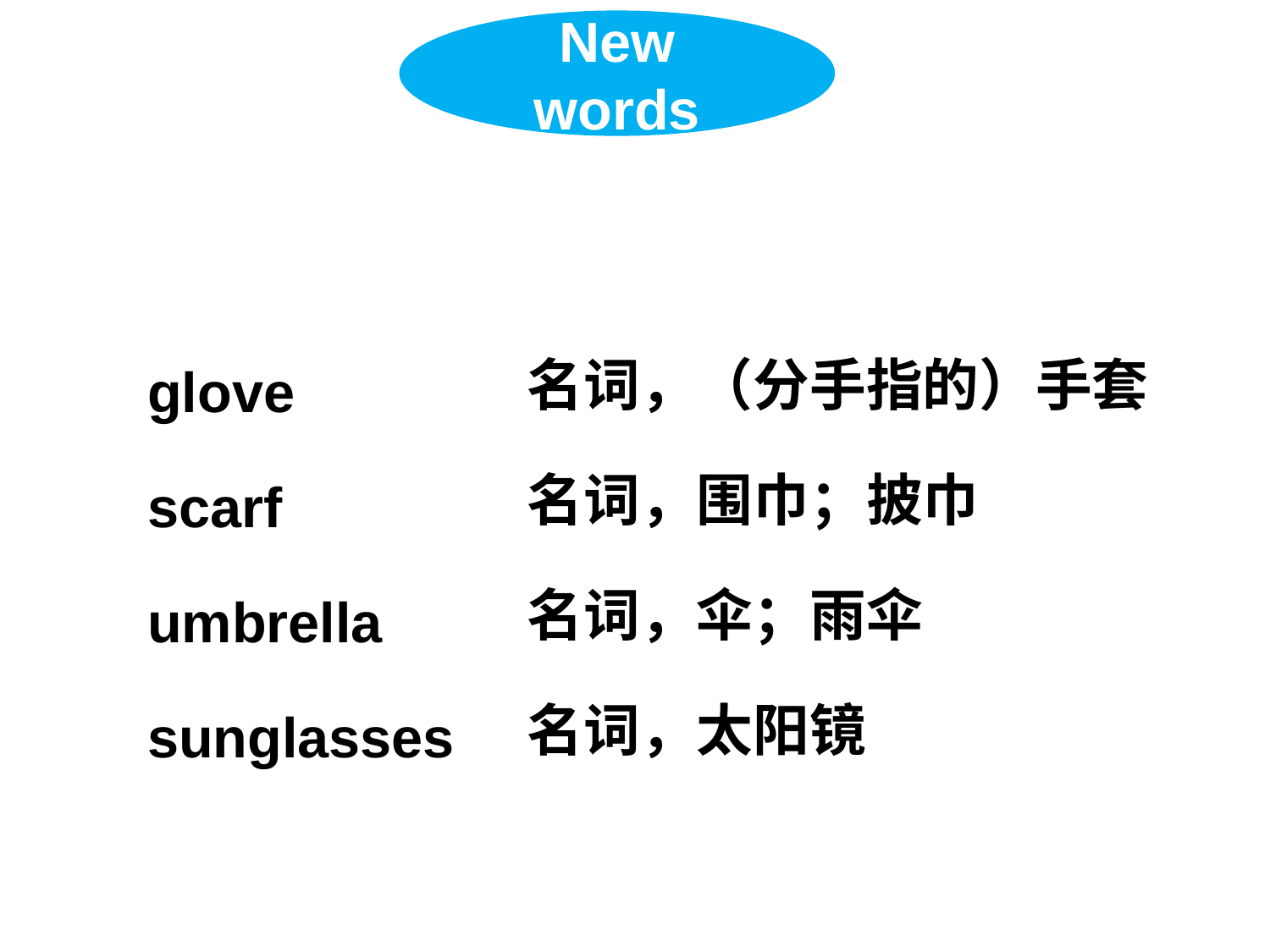

New words
名词，（分手指的）手套
名词，围巾；披巾
名词，伞；雨伞
名词，太阳镜
glove
scarf
umbrella
sunglasses